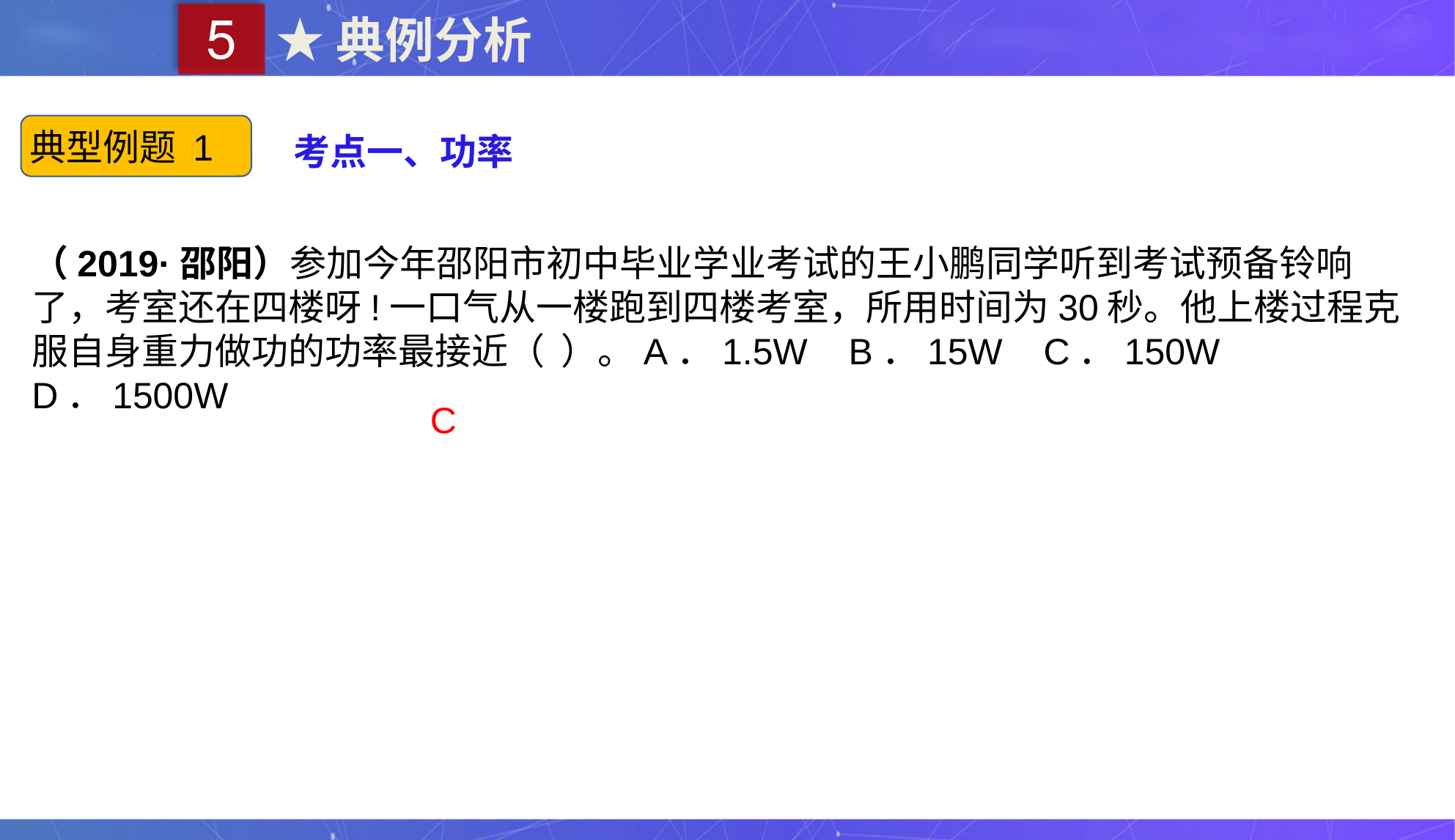

5
★典例分析
典型例题 1
考点一、功率
（2019·邵阳）参加今年邵阳市初中毕业学业考试的王小鹏同学听到考试预备铃响了，考室还在四楼呀!一口气从一楼跑到四楼考室，所用时间为30秒。他上楼过程克服自身重力做功的功率最接近（  ）。A．1.5W    B．15W    C．150W    D．1500W

C